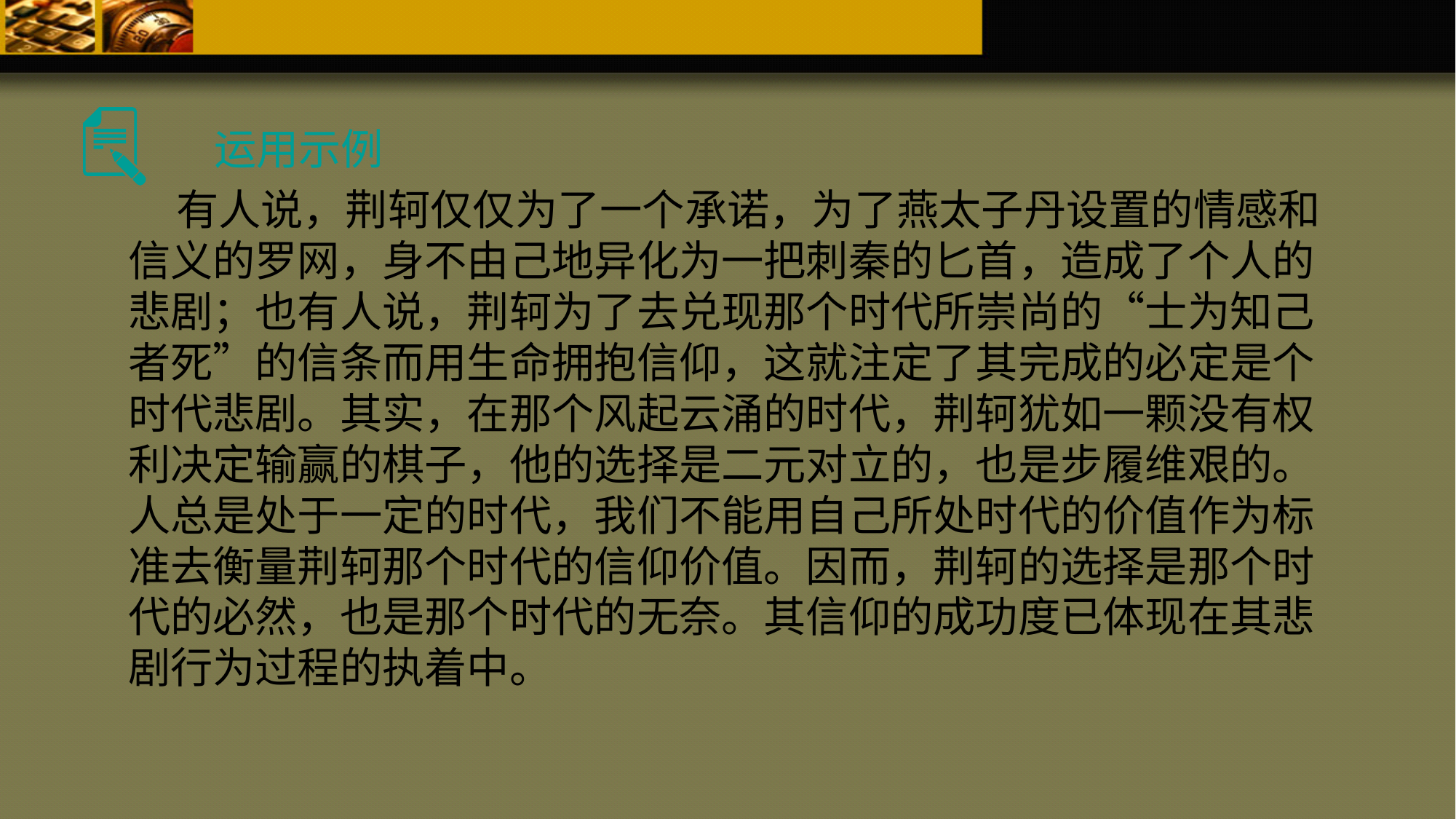

运用示例
    有人说，荆轲仅仅为了一个承诺，为了燕太子丹设置的情感和信义的罗网，身不由己地异化为一把刺秦的匕首，造成了个人的悲剧；也有人说，荆轲为了去兑现那个时代所崇尚的“士为知己者死”的信条而用生命拥抱信仰，这就注定了其完成的必定是个时代悲剧。其实，在那个风起云涌的时代，荆轲犹如一颗没有权利决定输赢的棋子，他的选择是二元对立的，也是步履维艰的。人总是处于一定的时代，我们不能用自己所处时代的价值作为标准去衡量荆轲那个时代的信仰价值。因而，荆轲的选择是那个时代的必然，也是那个时代的无奈。其信仰的成功度已体现在其悲剧行为过程的执着中。